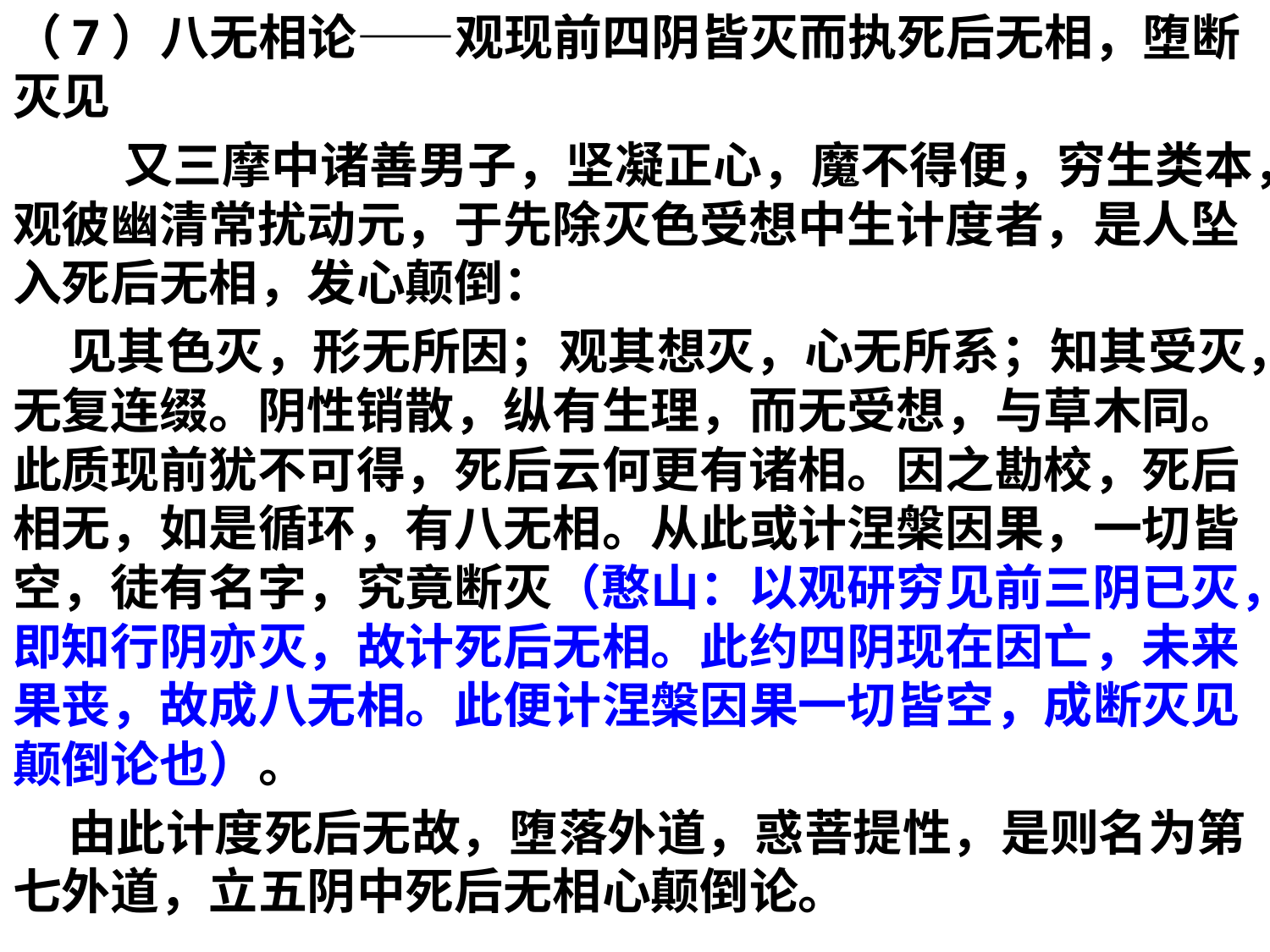

（7）八无相论——观现前四阴皆灭而执死后无相，堕断灭见
         又三摩中诸善男子，坚凝正心，魔不得便，穷生类本，观彼幽清常扰动元，于先除灭色受想中生计度者，是人坠入死后无相，发心颠倒：
    见其色灭，形无所因；观其想灭，心无所系；知其受灭，无复连缀。阴性销散，纵有生理，而无受想，与草木同。此质现前犹不可得，死后云何更有诸相。因之勘校，死后相无，如是循环，有八无相。从此或计涅槃因果，一切皆空，徒有名字，究竟断灭（憨山：以观研穷见前三阴已灭，即知行阴亦灭，故计死后无相。此约四阴现在因亡，未来果丧，故成八无相。此便计涅槃因果一切皆空，成断灭见颠倒论也）。
    由此计度死后无故，堕落外道，惑菩提性，是则名为第七外道，立五阴中死后无相心颠倒论。